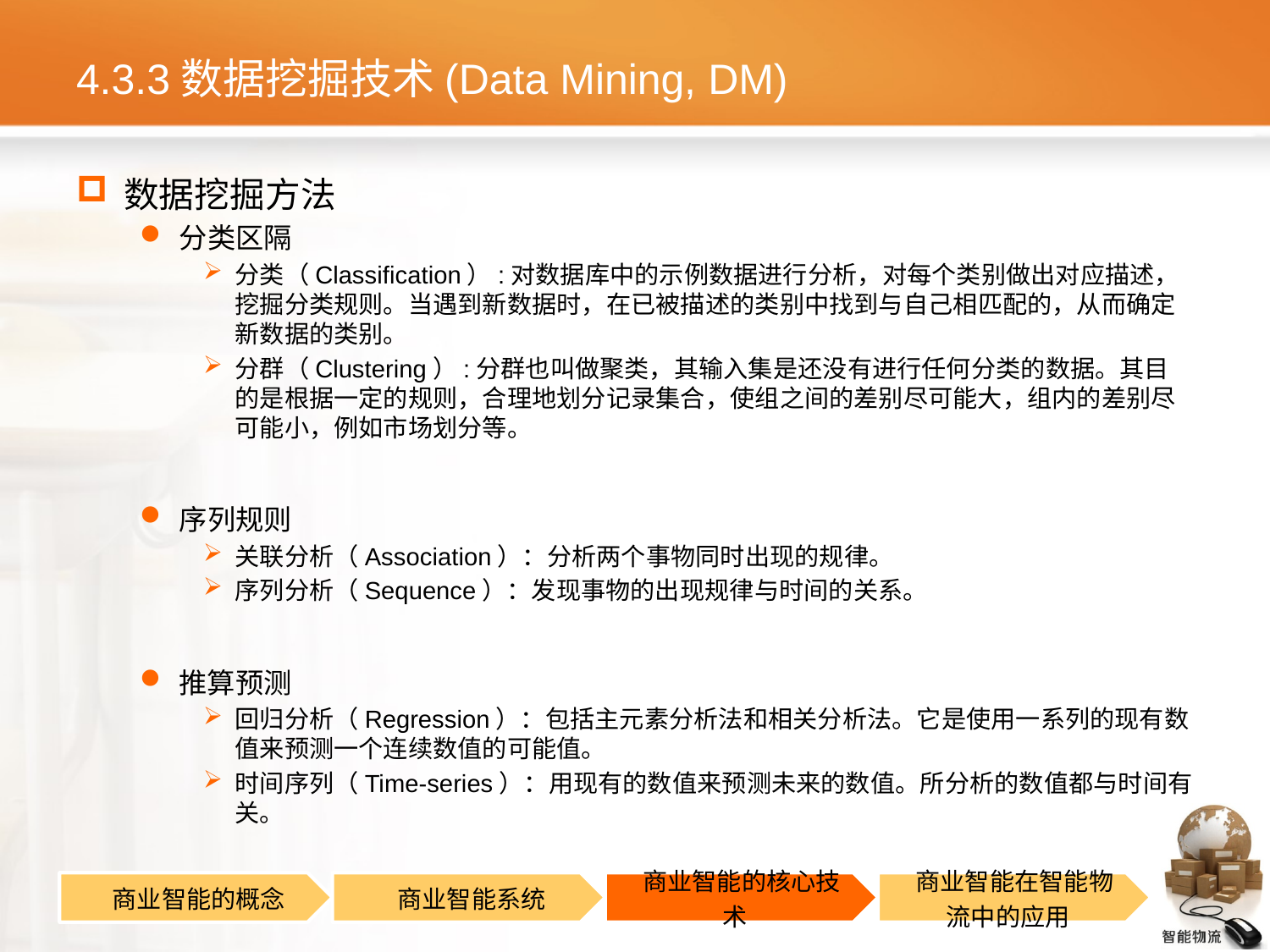

# 4.3.3数据挖掘技术(Data Mining, DM)
数据挖掘方法
分类区隔
分类（Classification）:对数据库中的示例数据进行分析，对每个类别做出对应描述，挖掘分类规则。当遇到新数据时，在已被描述的类别中找到与自己相匹配的，从而确定新数据的类别。
分群（Clustering）:分群也叫做聚类，其输入集是还没有进行任何分类的数据。其目的是根据一定的规则，合理地划分记录集合，使组之间的差别尽可能大，组内的差别尽可能小，例如市场划分等。

序列规则
关联分析（Association）：分析两个事物同时出现的规律。
序列分析（Sequence）：发现事物的出现规律与时间的关系。

推算预测
回归分析（Regression）：包括主元素分析法和相关分析法。它是使用一系列的现有数值来预测一个连续数值的可能值。
时间序列（Time-series）：用现有的数值来预测未来的数值。所分析的数值都与时间有关。